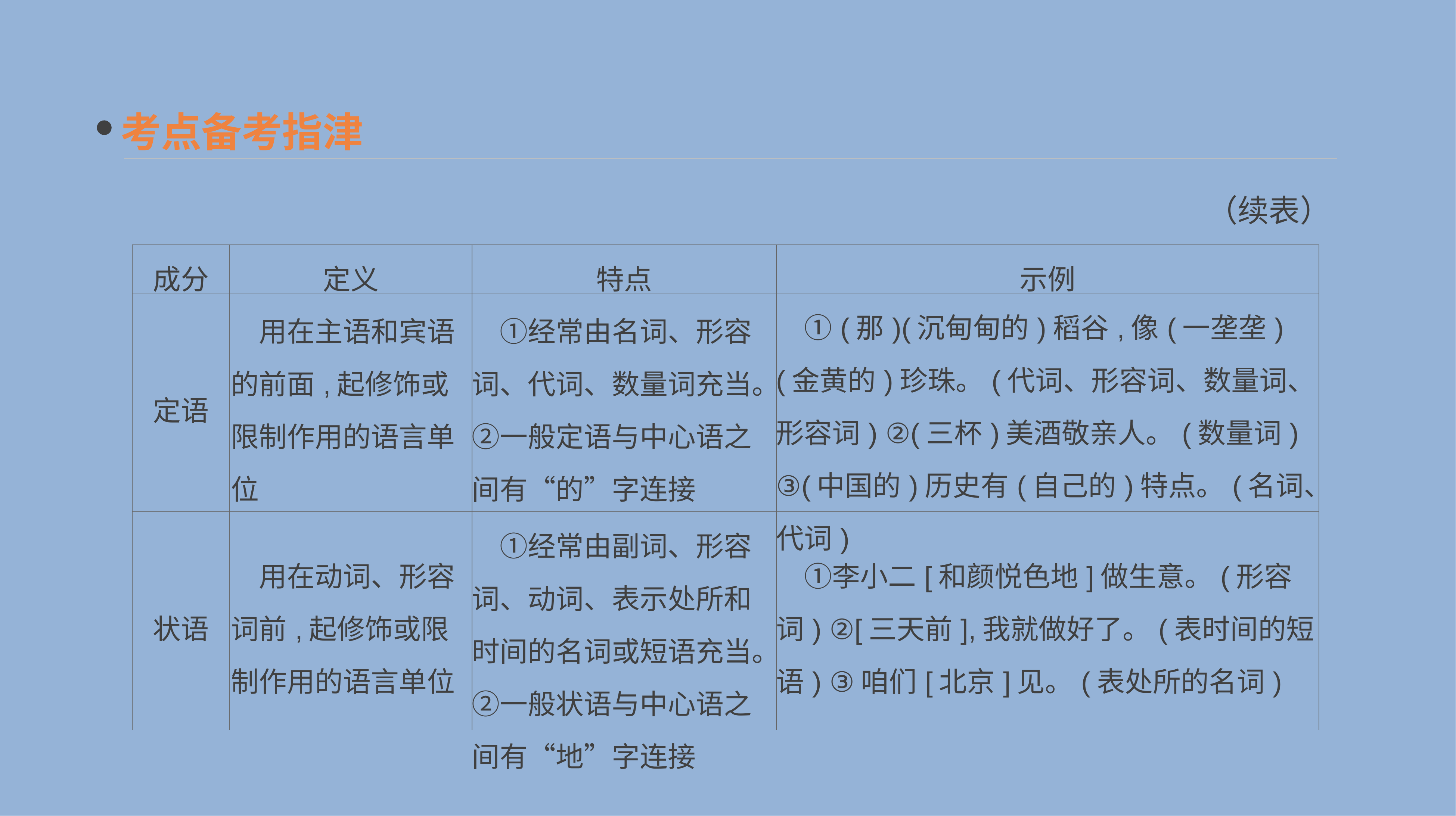

考点备考指津

（续表）
| 成分 | 定义 | 特点 | 示例 |
| --- | --- | --- | --- |
| 定语 | 用在主语和宾语的前面,起修饰或限制作用的语言单位 | ①经常由名词、形容词、代词、数量词充当。②一般定语与中心语之间有“的”字连接 | ①(那)(沉甸甸的)稻谷,像(一垄垄)(金黄的)珍珠。(代词、形容词、数量词、形容词) ②(三杯)美酒敬亲人。(数量词) ③(中国的)历史有(自己的)特点。(名词、代词) |
| 状语 | 用在动词、形容词前,起修饰或限制作用的语言单位 | ①经常由副词、形容词、动词、表示处所和时间的名词或短语充当。②一般状语与中心语之间有“地”字连接 | ①李小二[和颜悦色地]做生意。(形容词) ②[三天前],我就做好了。(表时间的短语) ③咱们[北京]见。(表处所的名词) |